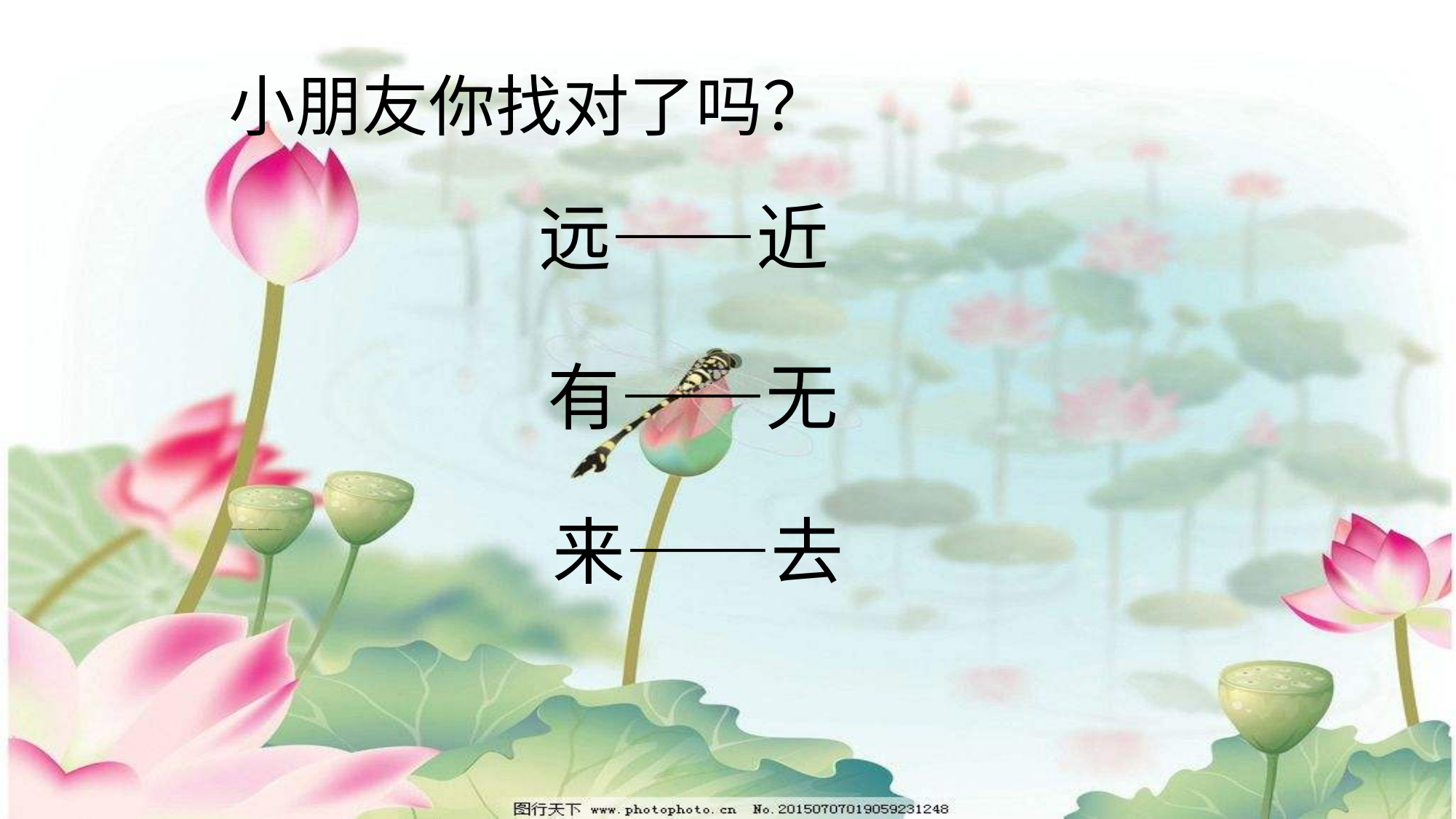

23

小朋友你找对了吗？
远——近
有——无
来——去

绿色圃中小学教育网http://www.Lspjy.com 绿色圃中学资源网http://cz.Lspjy.com